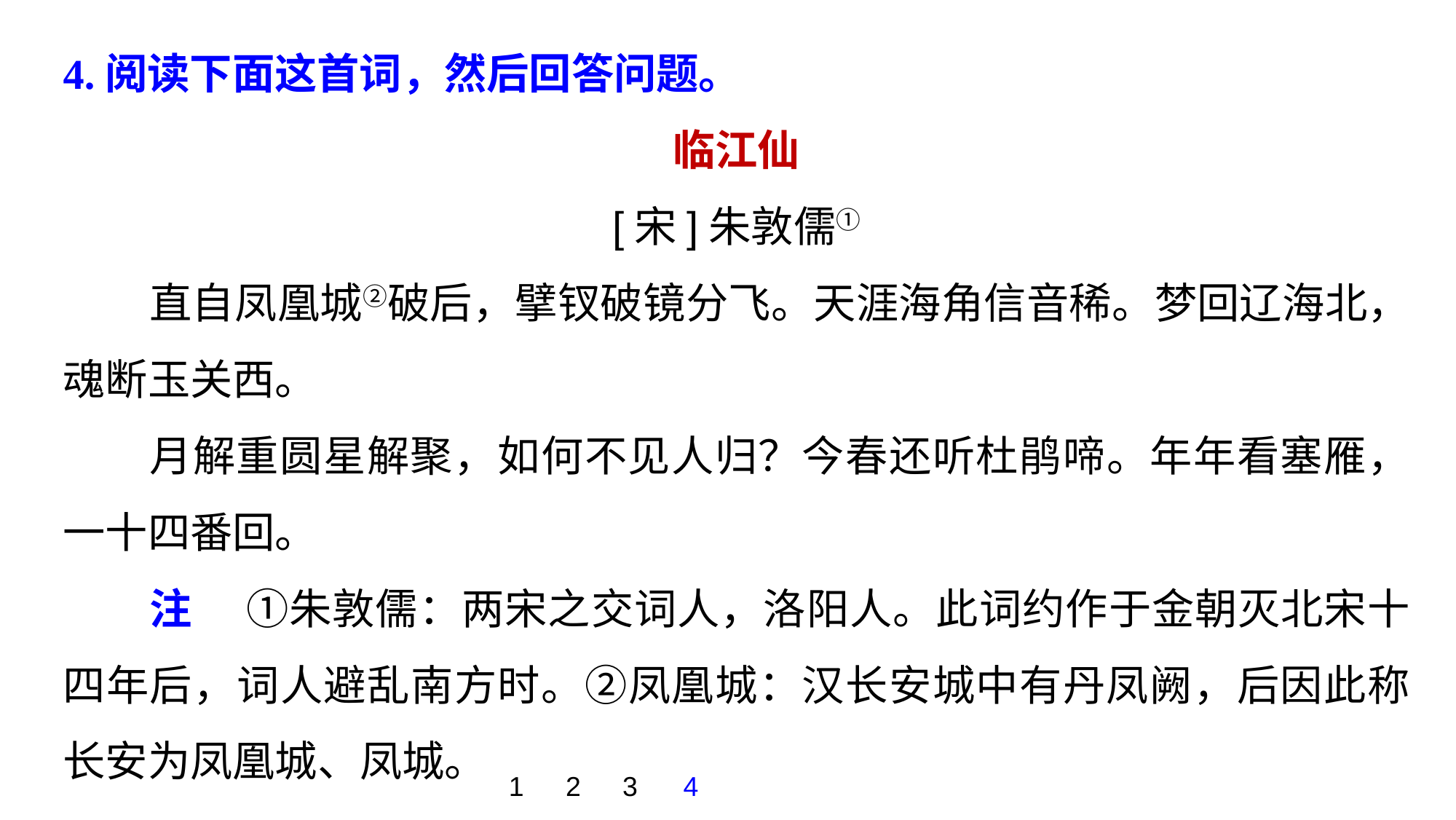

4.阅读下面这首词，然后回答问题。
临江仙
[宋]朱敦儒①
直自凤凰城②破后，擘钗破镜分飞。天涯海角信音稀。梦回辽海北，魂断玉关西。
月解重圆星解聚，如何不见人归？今春还听杜鹃啼。年年看塞雁，一十四番回。
注 　①朱敦儒：两宋之交词人，洛阳人。此词约作于金朝灭北宋十四年后，词人避乱南方时。②凤凰城：汉长安城中有丹凤阙，后因此称长安为凤凰城、凤城。
1
2
3
4